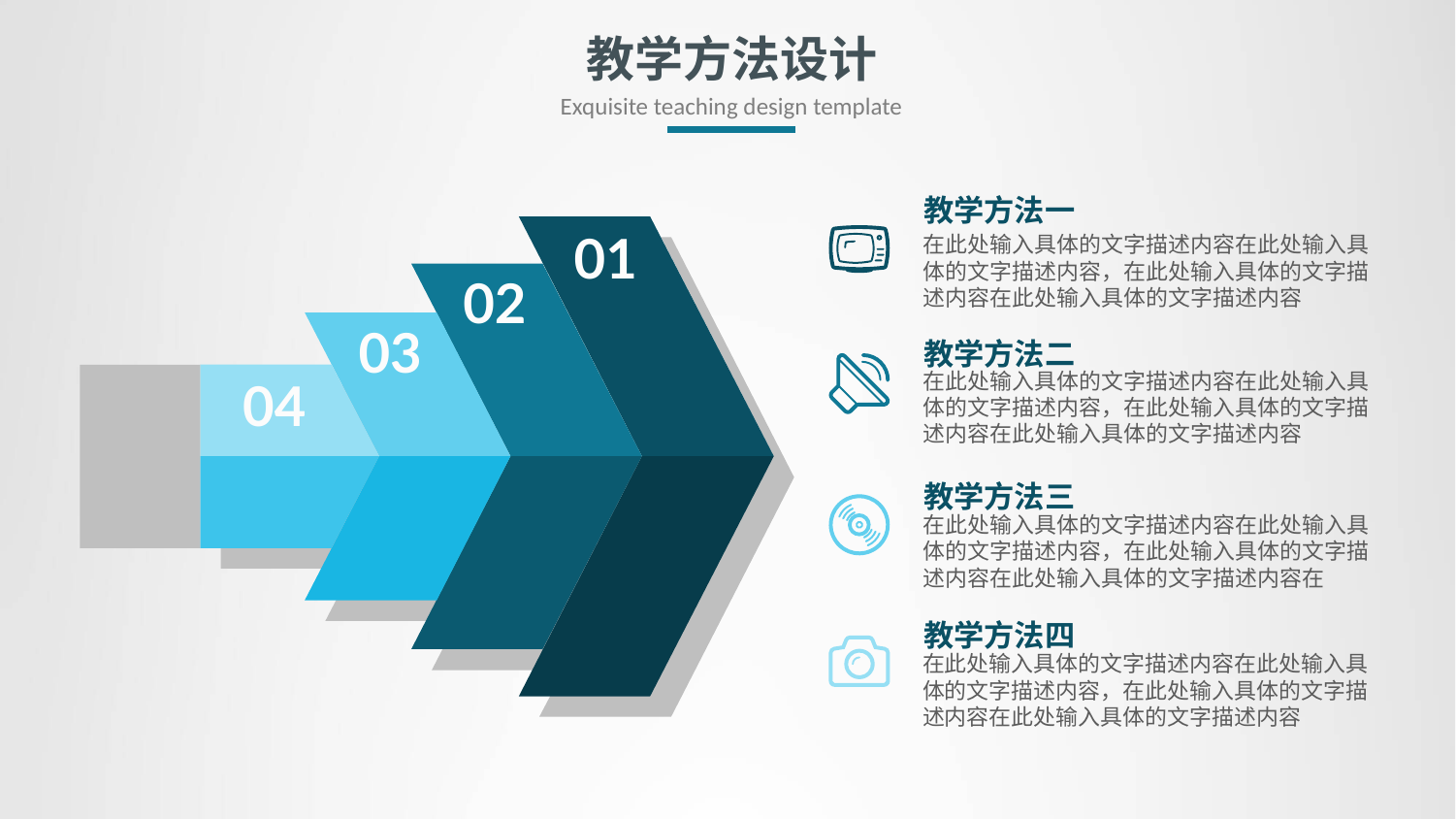

# 教学方法设计
Exquisite teaching design template
教学方法一
在此处输入具体的文字描述内容在此处输入具体的文字描述内容，在此处输入具体的文字描述内容在此处输入具体的文字描述内容

01

02

03

04

教学方法二
在此处输入具体的文字描述内容在此处输入具体的文字描述内容，在此处输入具体的文字描述内容在此处输入具体的文字描述内容

教学方法三
在此处输入具体的文字描述内容在此处输入具体的文字描述内容，在此处输入具体的文字描述内容在此处输入具体的文字描述内容在

教学方法四
在此处输入具体的文字描述内容在此处输入具体的文字描述内容，在此处输入具体的文字描述内容在此处输入具体的文字描述内容